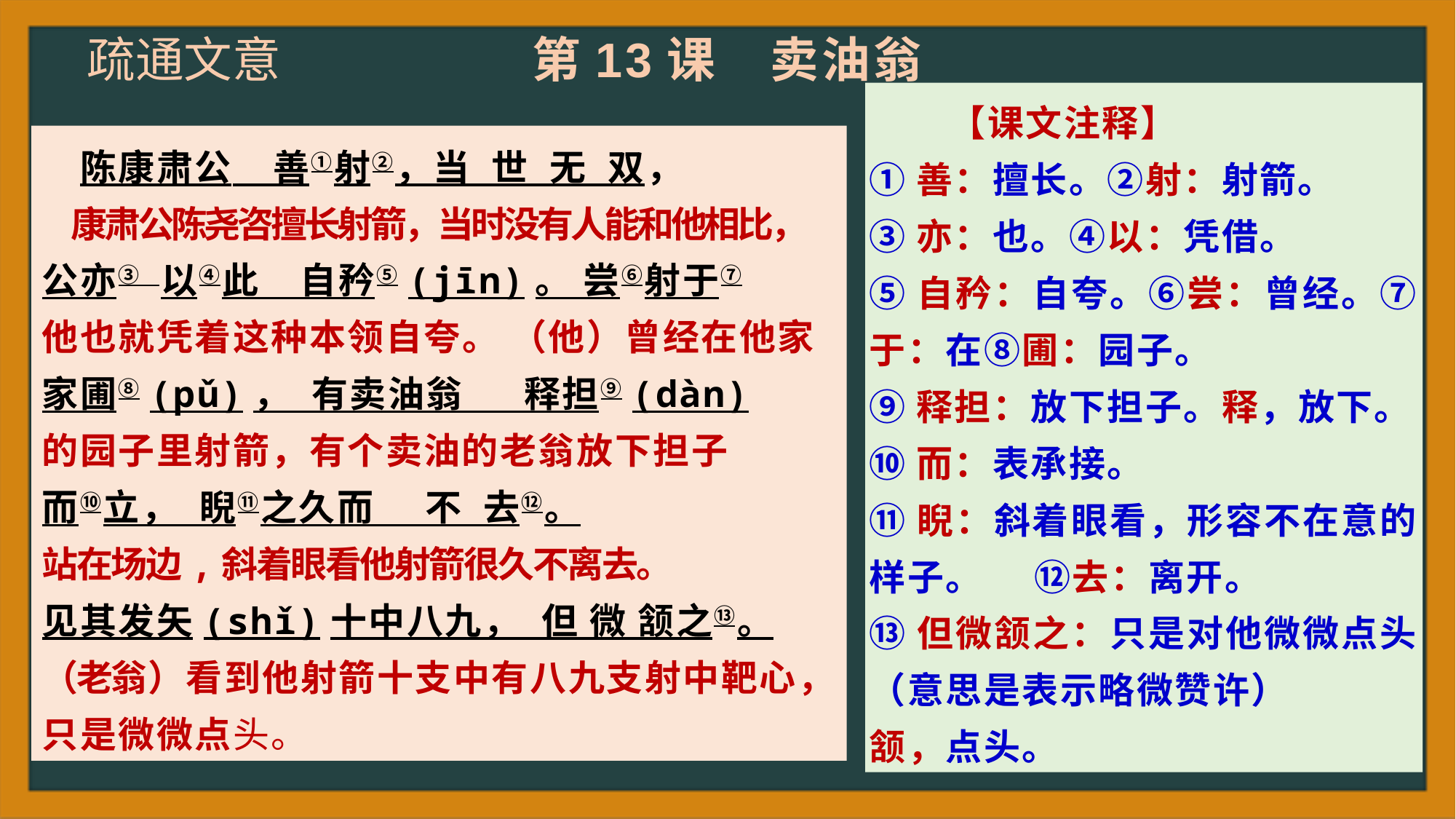

疏通文意
第13课　卖油翁
        【课文注释】
①善：擅长。②射：射箭。
③亦：也。④以：凭借。
⑤自矜：自夸。⑥尝：曾经。⑦于：在⑧圃：园子。
⑨释担：放下担子。释，放下。
⑩而：表承接。
⑪睨：斜着眼看，形容不在意的样子。     ⑫去：离开。
⑬但微颔之：只是对他微微点头（意思是表示略微赞许）
颔，点头。
　陈康肃公    善①射②，当  世  无  双，
  康肃公陈尧咨擅长射箭，当时没有人能和他相比，
公亦③   以④此    自矜⑤(jīn)。 尝⑥射于⑦
他也就凭着这种本领自夸。 （他）曾经在他家
家圃⑧(pǔ)，  有卖油翁      释担⑨(dàn)
的园子里射箭，有个卖油的老翁放下担子
而⑩立，  睨⑪之久而     不  去⑫。
站在场边,斜着眼看他射箭很久不离去。
见其发矢(shǐ)十中八九，  但 微 颔之⑬。
（老翁）看到他射箭十支中有八九支射中靶心，只是微微点头。